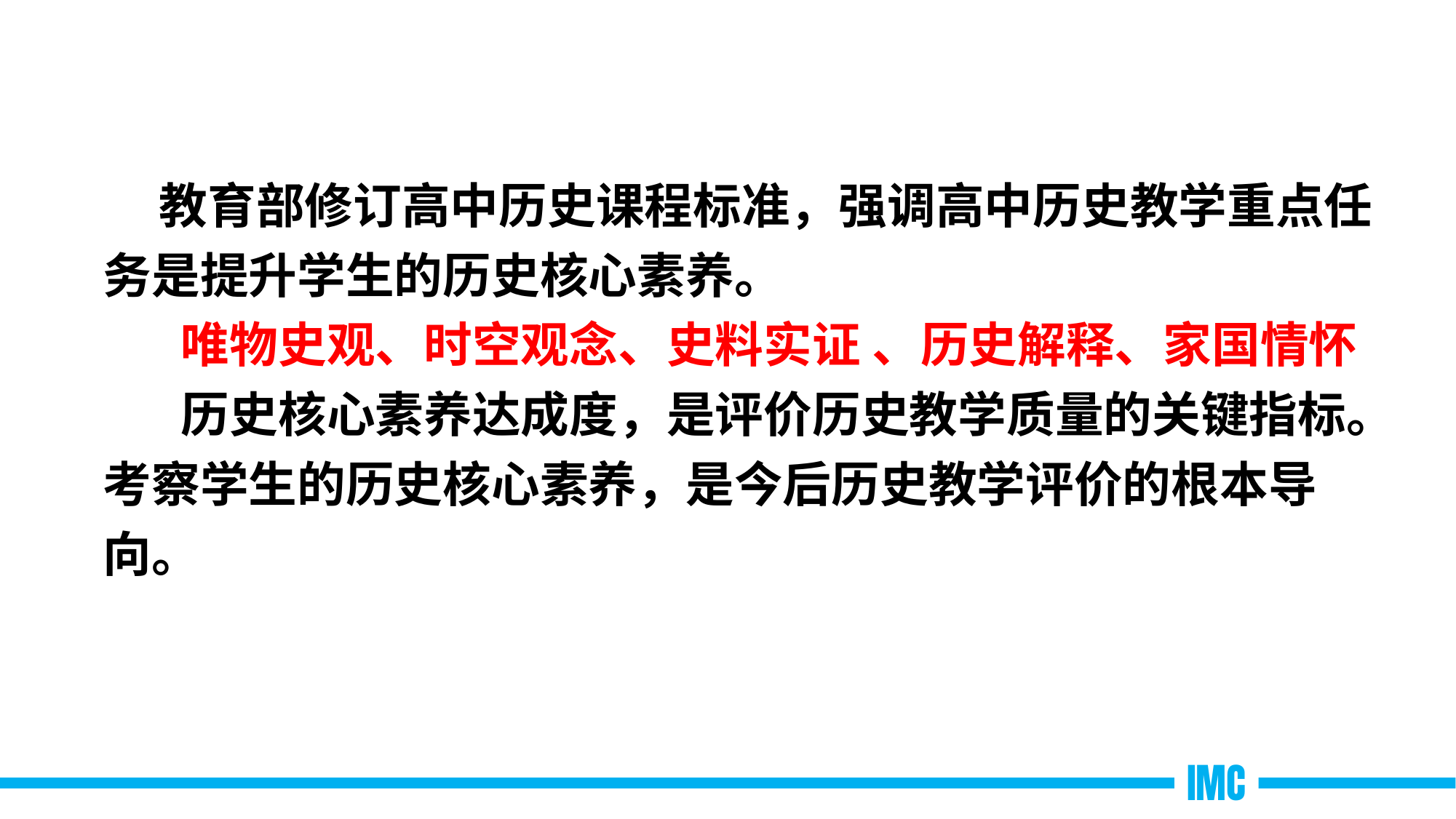

教育部修订高中历史课程标准，强调高中历史教学重点任务是提升学生的历史核心素养。
      唯物史观、时空观念、史料实证 、历史解释、家国情怀
      历史核心素养达成度，是评价历史教学质量的关键指标。考察学生的历史核心素养，是今后历史教学评价的根本导向。